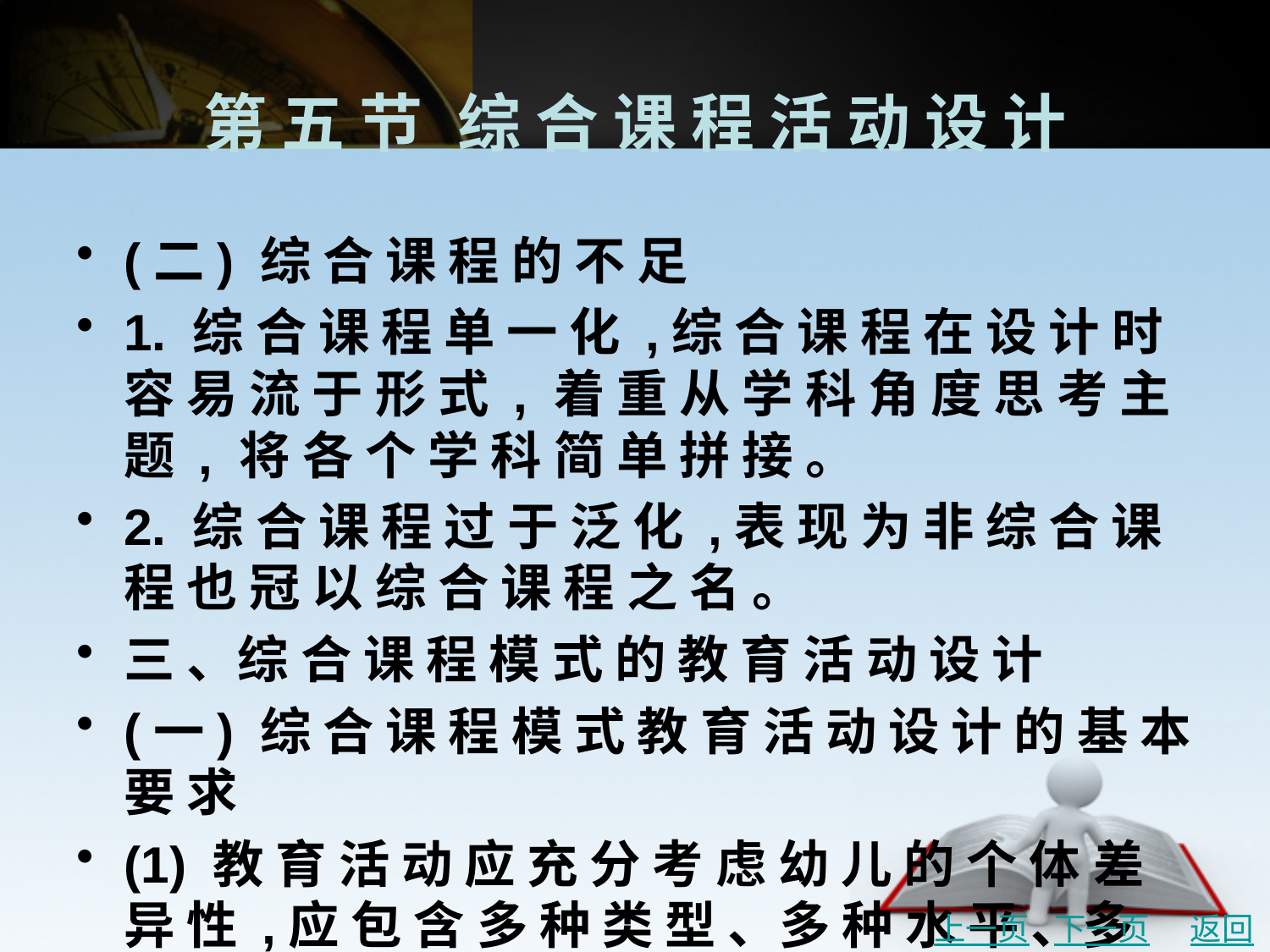

# 第 五 节	综 合 课 程 活 动 设 计
(二) 综 合 课 程 的 不 足
1. 综 合 课 程 单 一 化 ,综 合 课 程 在 设 计 时 容 易 流 于 形 式 , 着 重 从 学 科 角 度 思 考 主 题 , 将 各 个 学 科 简 单 拼 接 。
2. 综 合 课 程 过 于 泛 化 ,表 现 为 非 综 合 课 程 也 冠 以 综 合 课 程 之 名 。
三 、综 合 课 程 模 式 的 教 育 活 动 设 计
(一) 综 合 课 程 模 式 教 育 活 动 设 计 的 基 本 要 求
(1) 教 育 活 动 应 充 分 考 虑 幼 儿 的 个 体 差 异 性 ,应 包 含 多 种 类 型 、多 种 水 平 、多 种 层 次 的教 育 活 动 ,以 满 足 不 同 需 要 的 幼 儿 。允 许 幼 儿 自 主 选 择 与 主 动 生 成 ,允 许 幼 儿 以 不 同 方 式 主动 学 习 探 究 。
上一页
下一页
返回